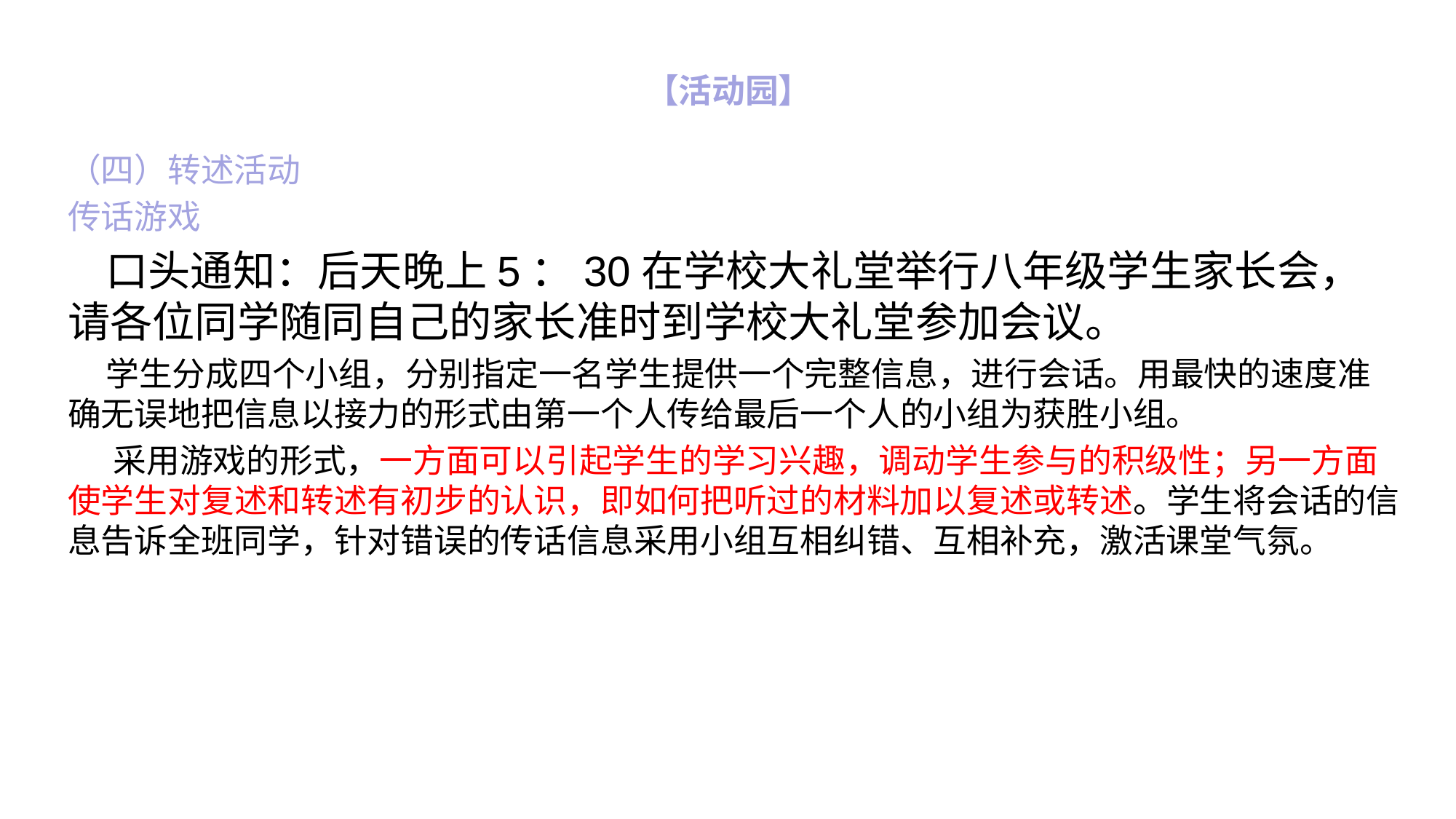

# 【活动园】
（四）转述活动
传话游戏
    口头通知：后天晚上5：30在学校大礼堂举行八年级学生家长会，请各位同学随同自己的家长准时到学校大礼堂参加会议。
    学生分成四个小组，分别指定一名学生提供一个完整信息，进行会话。用最快的速度准确无误地把信息以接力的形式由第一个人传给最后一个人的小组为获胜小组。
     采用游戏的形式，一方面可以引起学生的学习兴趣，调动学生参与的积级性；另一方面使学生对复述和转述有初步的认识，即如何把听过的材料加以复述或转述。学生将会话的信息告诉全班同学，针对错误的传话信息采用小组互相纠错、互相补充，激活课堂气氛。